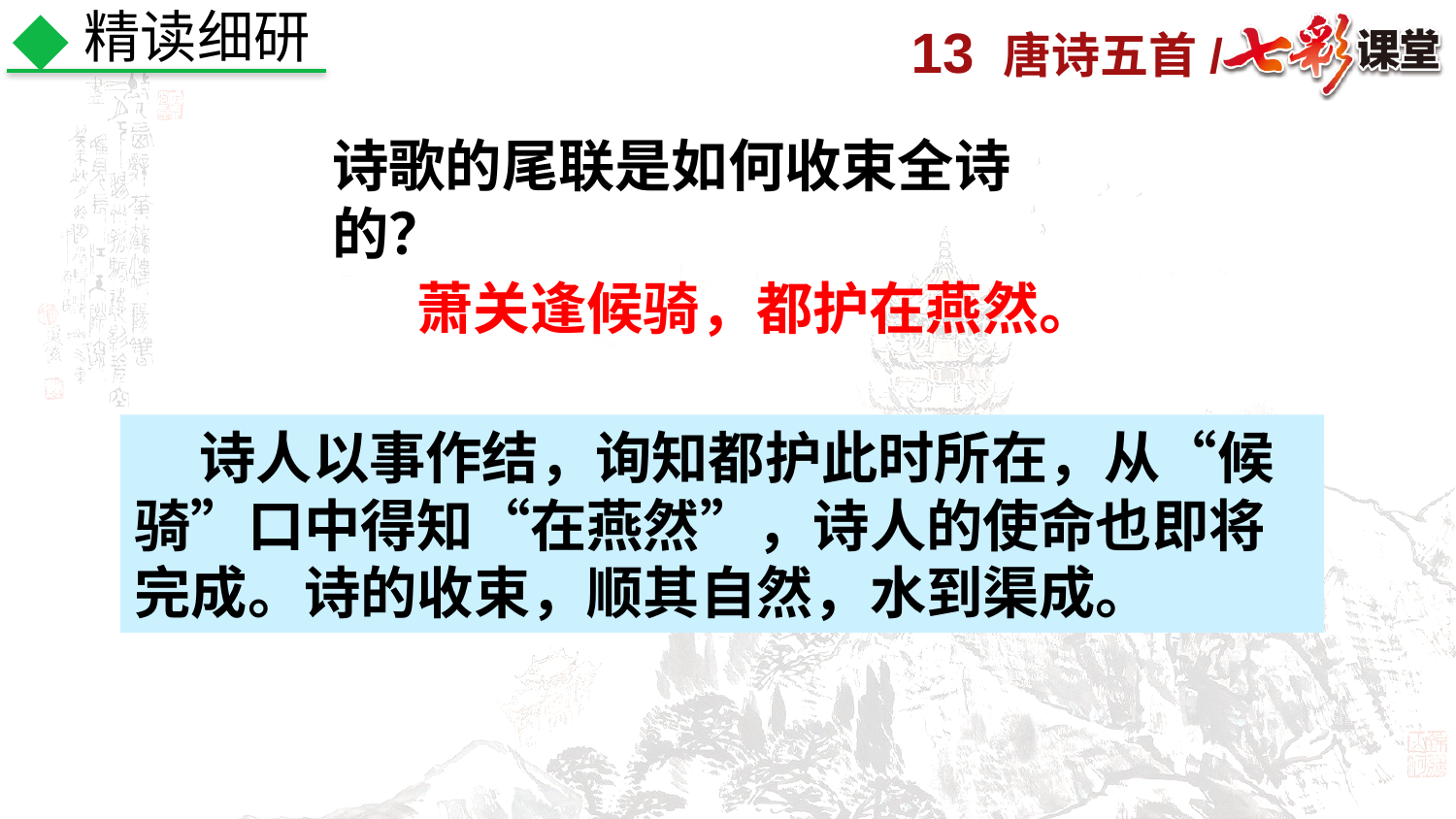

精读细研

诗歌的尾联是如何收束全诗的？
萧关逢候骑，都护在燕然。
    诗人以事作结，询知都护此时所在，从“候骑”口中得知“在燕然”，诗人的使命也即将完成。诗的收束，顺其自然，水到渠成。